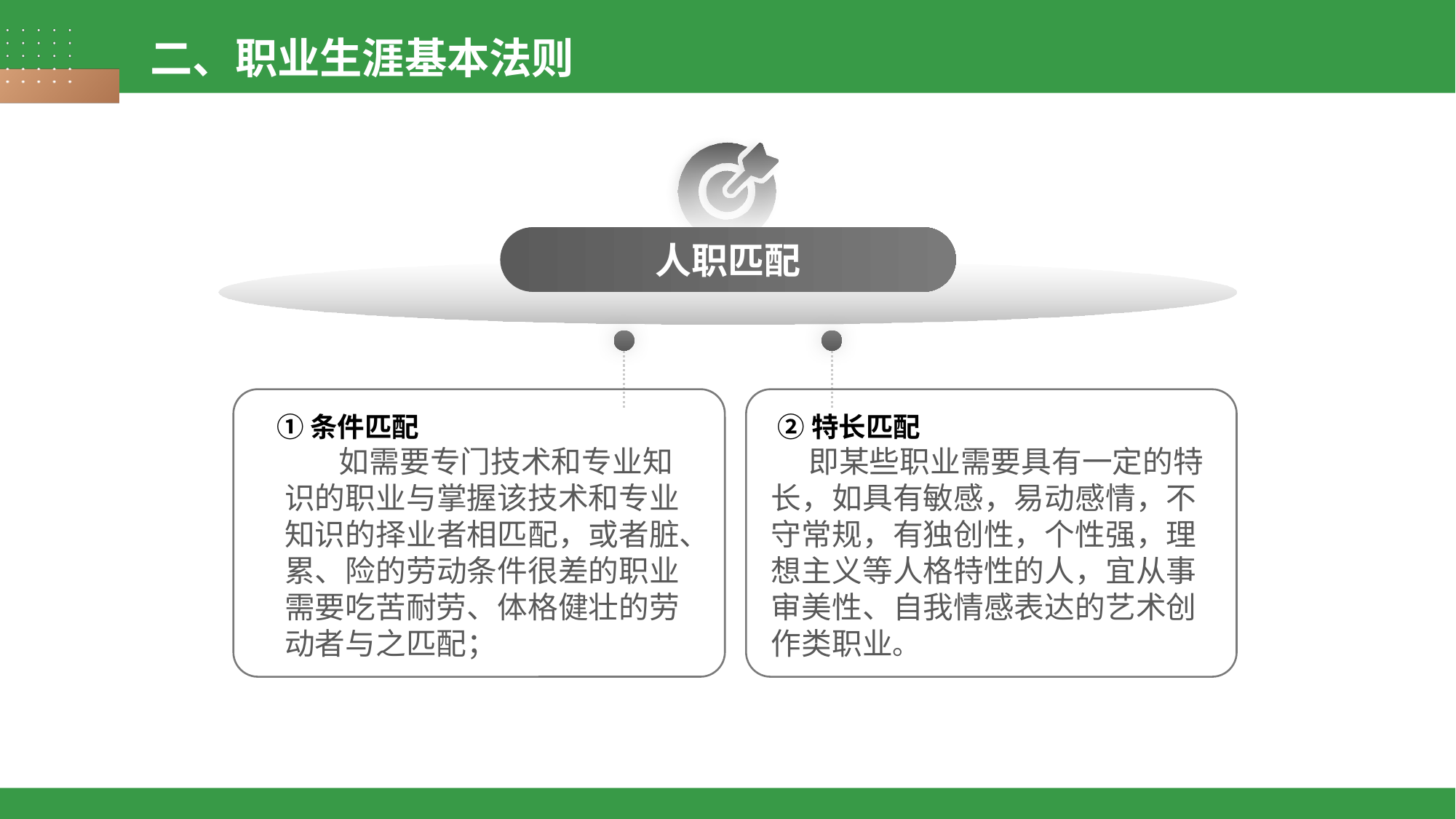

二、职业生涯基本法则

人职匹配

①条件匹配
②特长匹配
       如需要专门技术和专业知识的职业与掌握该技术和专业知识的择业者相匹配，或者脏、累、险的劳动条件很差的职业需要吃苦耐劳、体格健壮的劳动者与之匹配；
     即某些职业需要具有一定的特长，如具有敏感，易动感情，不守常规，有独创性，个性强，理想主义等人格特性的人，宜从事审美性、自我情感表达的艺术创作类职业。